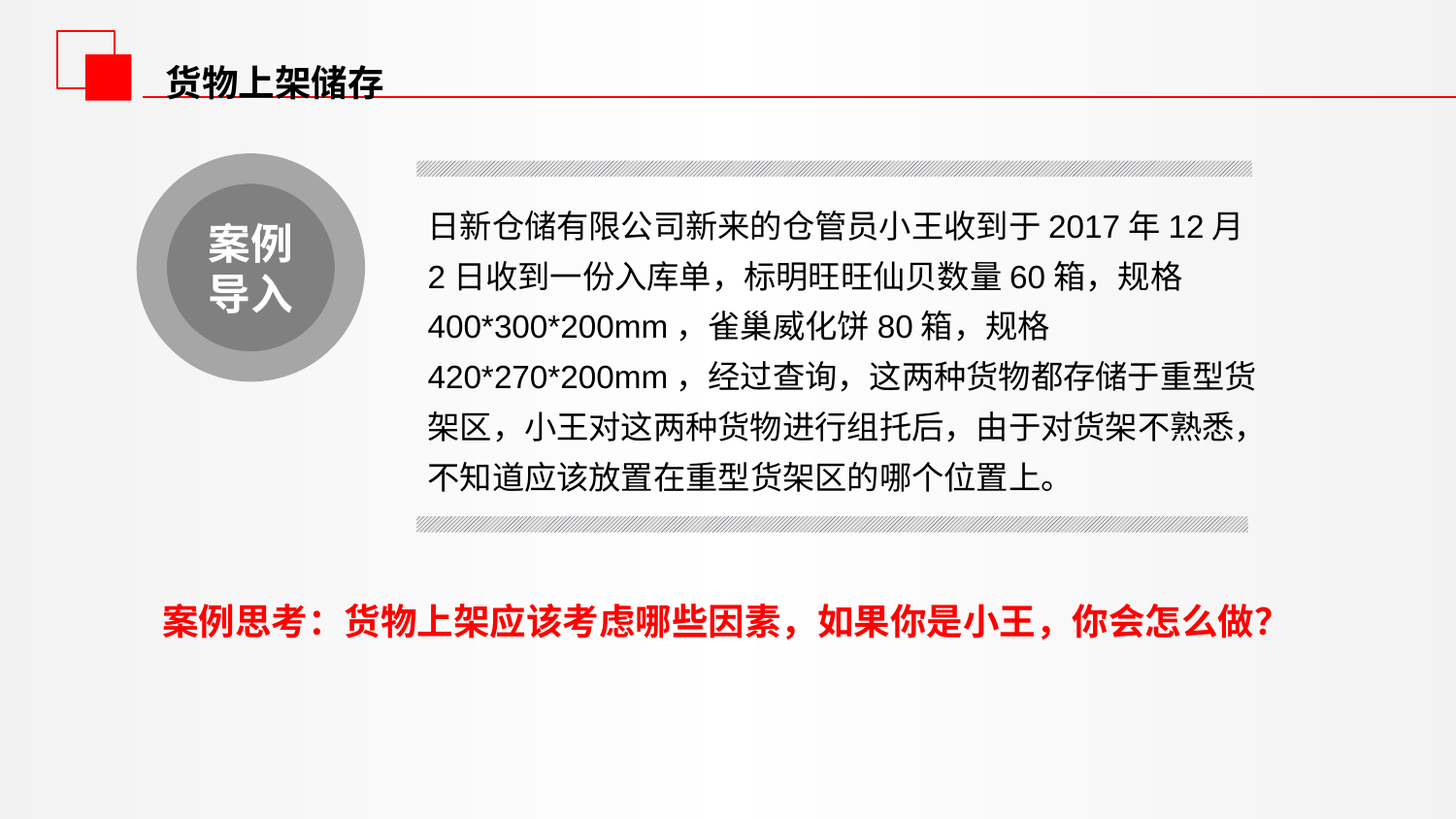

货物上架储存

案例导入
日新仓储有限公司新来的仓管员小王收到于2017年12月2日收到一份入库单，标明旺旺仙贝数量60箱，规格400*300*200mm，雀巢威化饼80箱，规格420*270*200mm，经过查询，这两种货物都存储于重型货架区，小王对这两种货物进行组托后，由于对货架不熟悉，不知道应该放置在重型货架区的哪个位置上。

案例思考：货物上架应该考虑哪些因素，如果你是小王，你会怎么做？